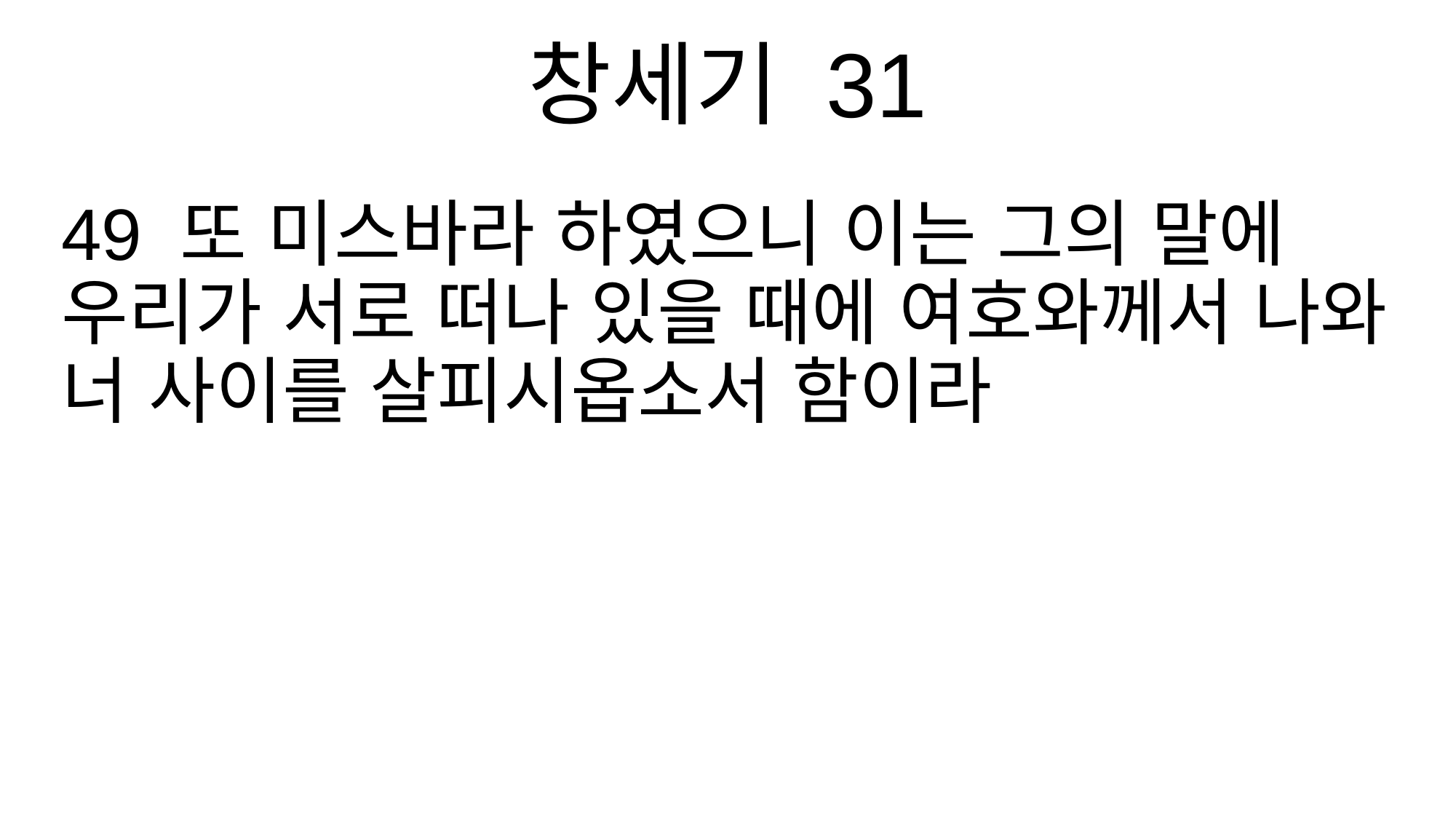

창세기 31
49 또 미스바라 하였으니 이는 그의 말에 우리가 서로 떠나 있을 때에 여호와께서 나와 너 사이를 살피시옵소서 함이라